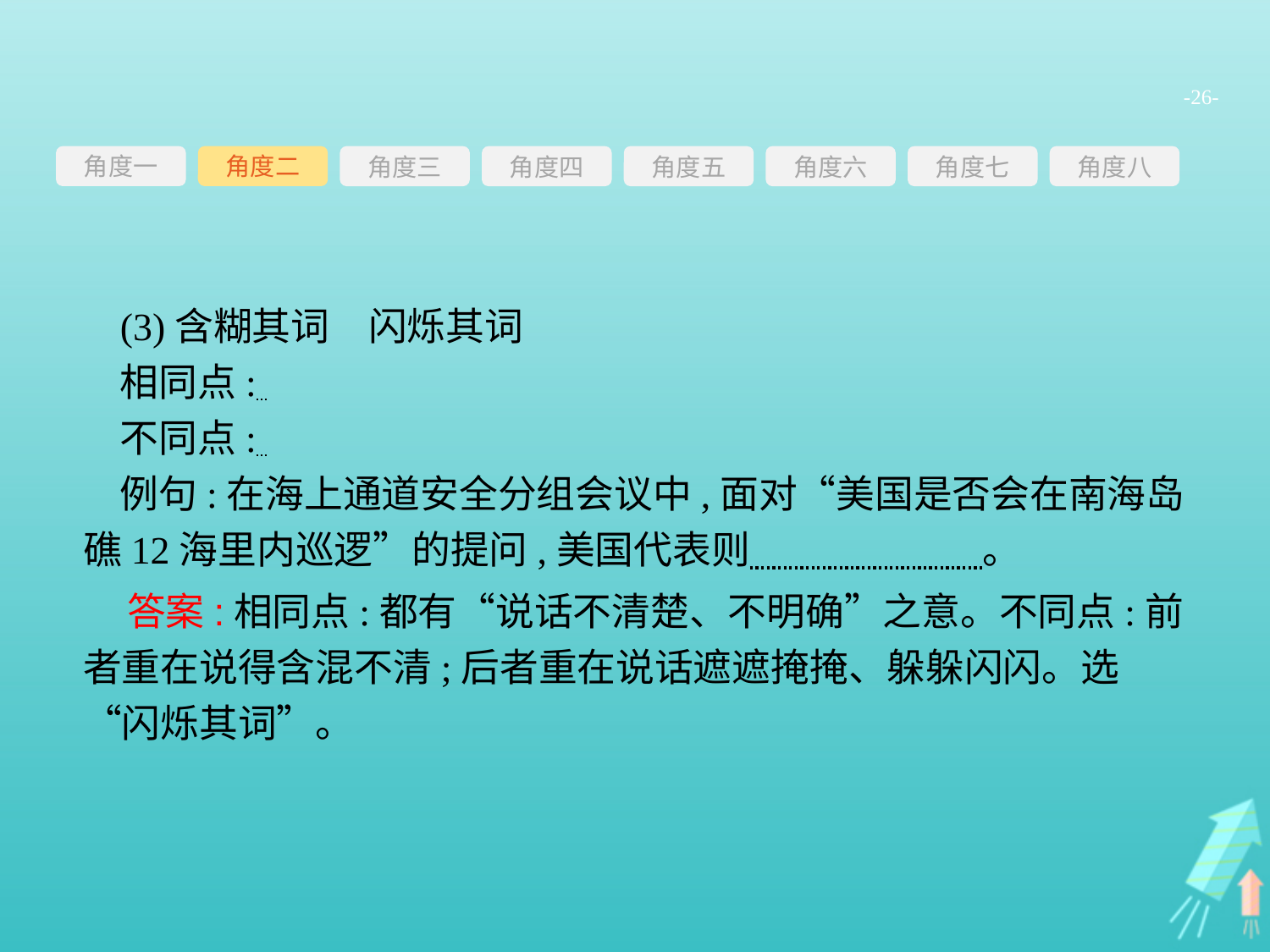

-26-
角度一
角度三
角度四
角度五
角度六
角度七
角度八
角度二
(3)含糊其词　闪烁其词
相同点:
不同点:
例句:在海上通道安全分组会议中,面对“美国是否会在南海岛礁12海里内巡逻”的提问,美国代表则　　　　　　。
    答案:相同点:都有“说话不清楚、不明确”之意。不同点:前者重在说得含混不清;后者重在说话遮遮掩掩、躲躲闪闪。选“闪烁其词”。